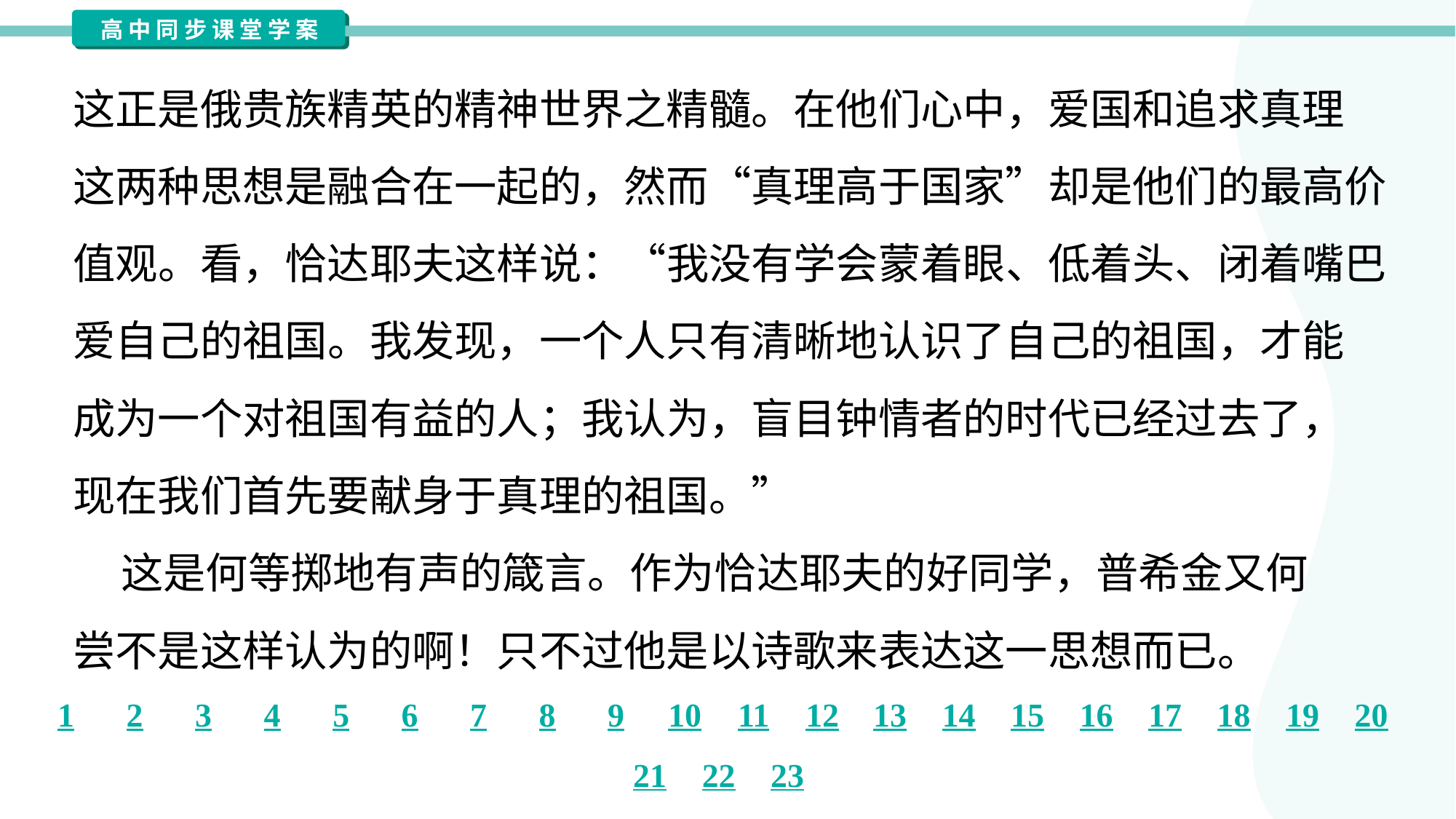

这正是俄贵族精英的精神世界之精髓。在他们心中，爱国和追求真理
这两种思想是融合在一起的，然而“真理高于国家”却是他们的最高价
值观。看，恰达耶夫这样说：“我没有学会蒙着眼、低着头、闭着嘴巴
爱自己的祖国。我发现，一个人只有清晰地认识了自己的祖国，才能
成为一个对祖国有益的人；我认为，盲目钟情者的时代已经过去了，
现在我们首先要献身于真理的祖国。”
    这是何等掷地有声的箴言。作为恰达耶夫的好同学，普希金又何
尝不是这样认为的啊！只不过他是以诗歌来表达这一思想而已。